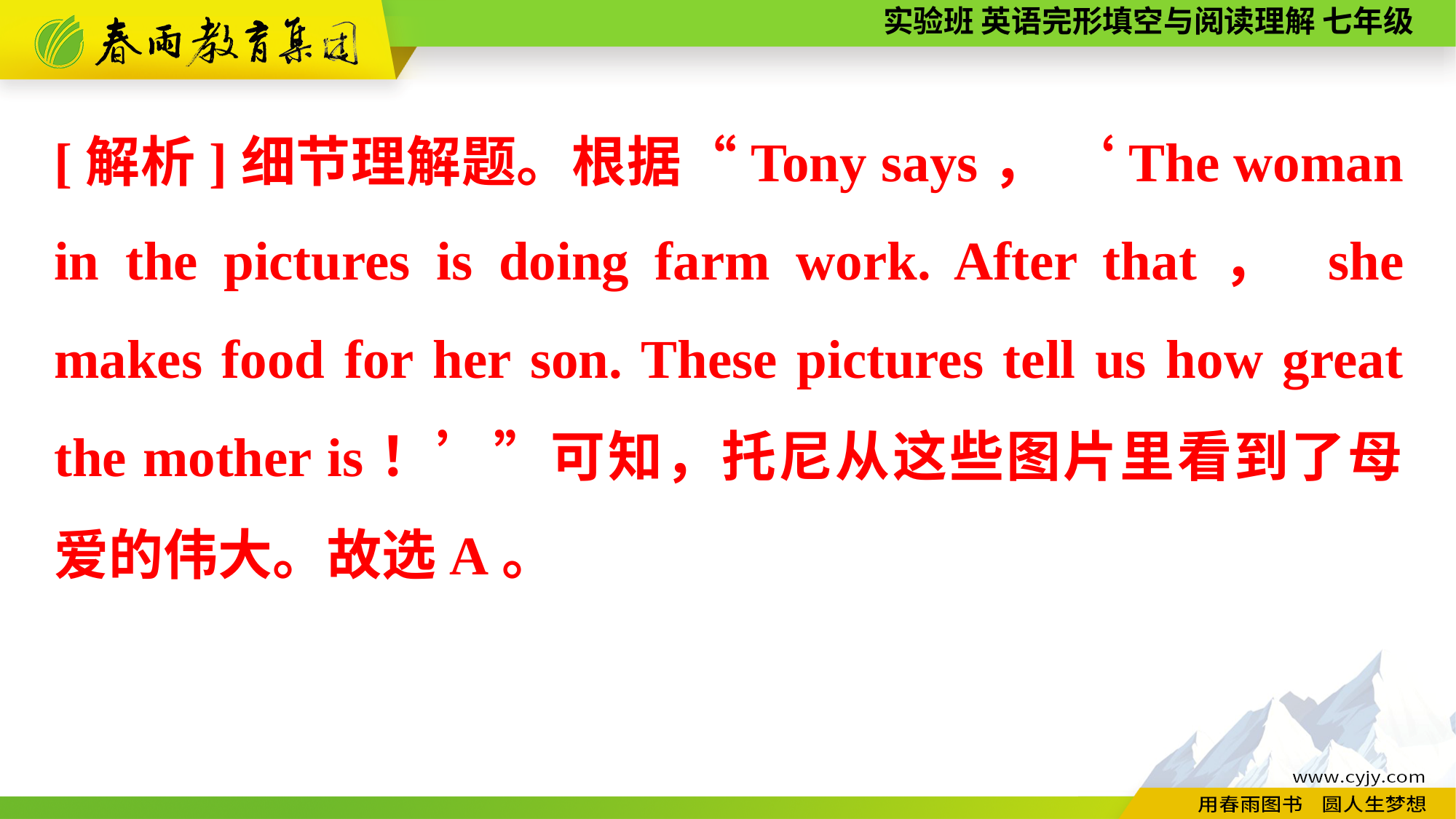

[解析]细节理解题。根据“Tony says， ‘The woman in the pictures is doing farm work. After that， she makes food for her son. These pictures tell us how great the mother is！’”可知，托尼从这些图片里看到了母爱的伟大。故选A。